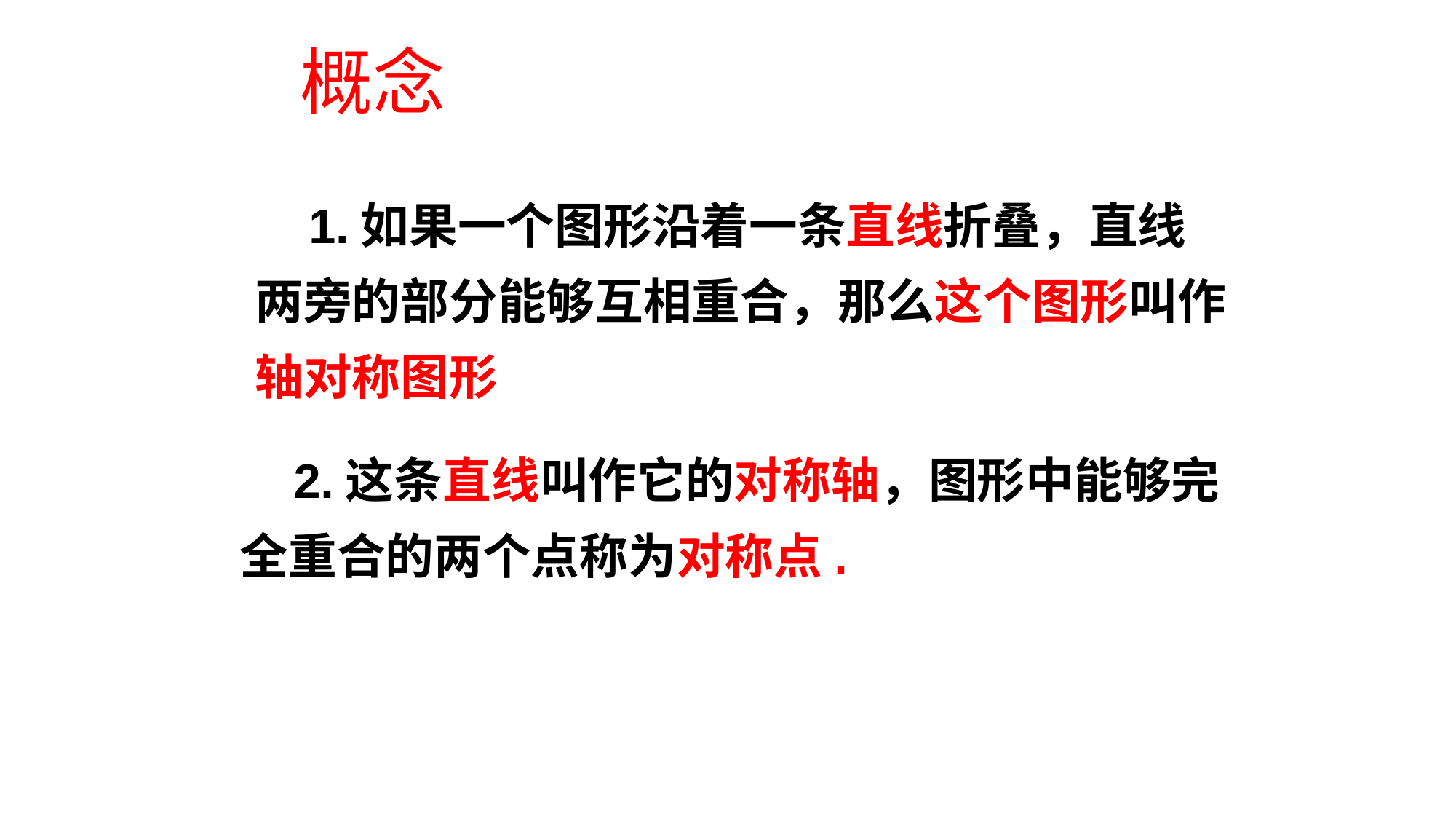

概念
    1.如果一个图形沿着一条直线折叠，直线两旁的部分能够互相重合，那么这个图形叫作轴对称图形
    2.这条直线叫作它的对称轴，图形中能够完全重合的两个点称为对称点.